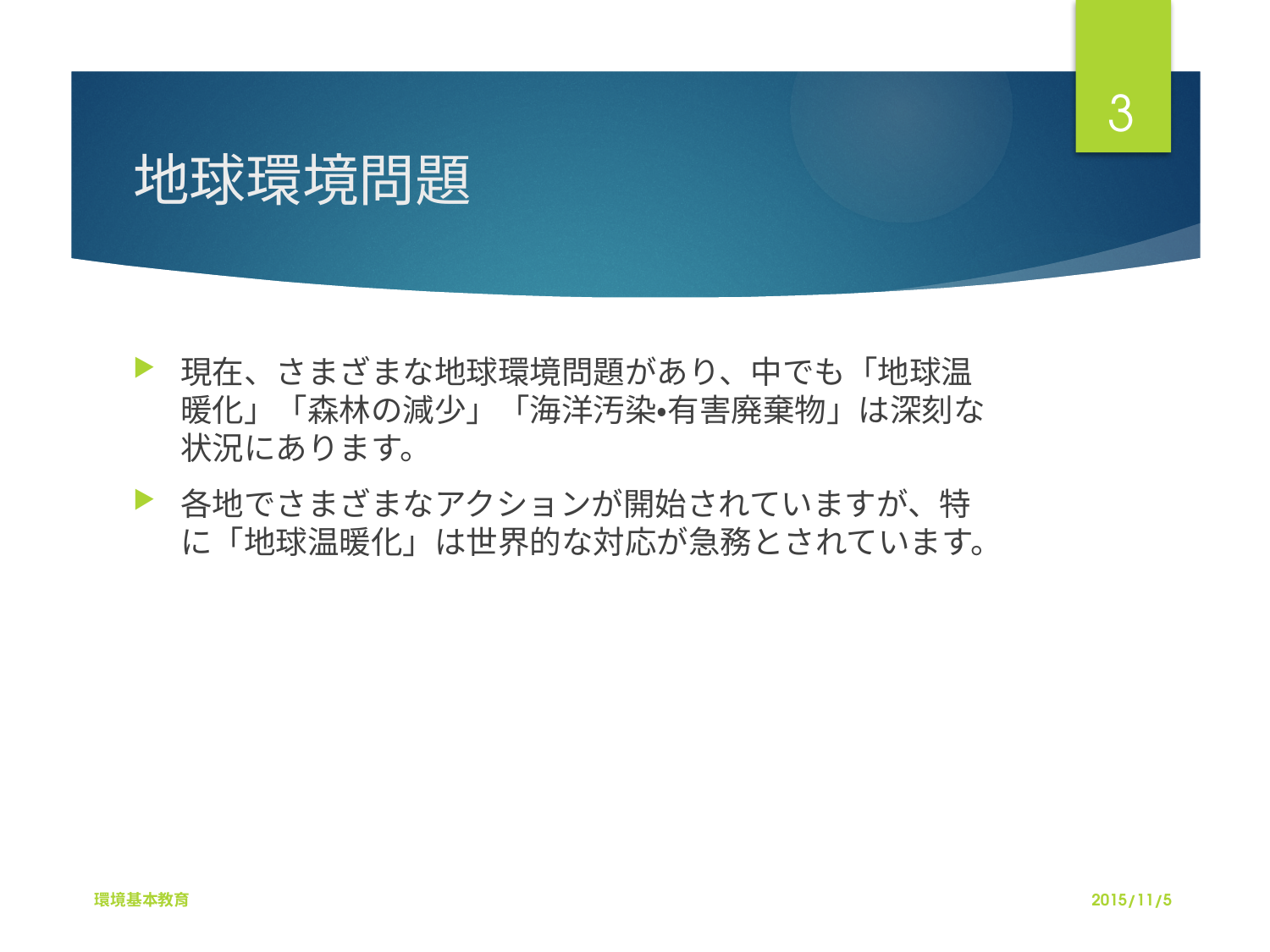

3
# 地球環境問題
現在、さまざまな地球環境問題があり、中でも「地球温暖化」「森林の減少」「海洋汚染・有害廃棄物」は深刻な状況にあります。
各地でさまざまなアクションが開始されていますが、特に「地球温暖化」は世界的な対応が急務とされています。
環境基本教育
2015/11/5